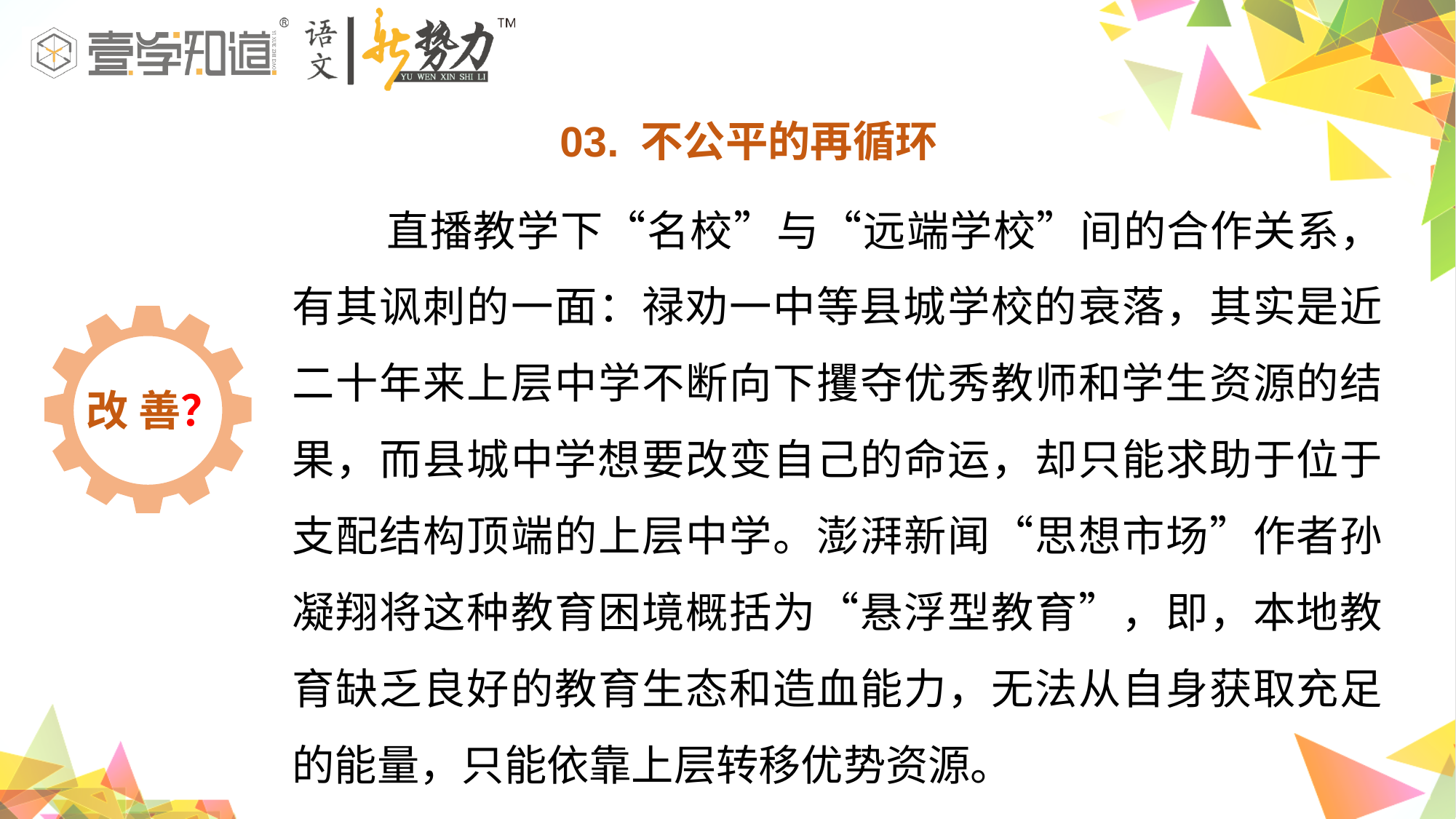

直播教学下“名校”与“远端学校”间的合作关系，有其讽刺的一面：禄劝一中等县城学校的衰落，其实是近二十年来上层中学不断向下攫夺优秀教师和学生资源的结果，而县城中学想要改变自己的命运，却只能求助于位于支配结构顶端的上层中学。澎湃新闻“思想市场”作者孙凝翔将这种教育困境概括为“悬浮型教育”，即，本地教育缺乏良好的教育生态和造血能力，无法从自身获取充足的能量，只能依靠上层转移优势资源。
03. 不公平的再循环

改 善？